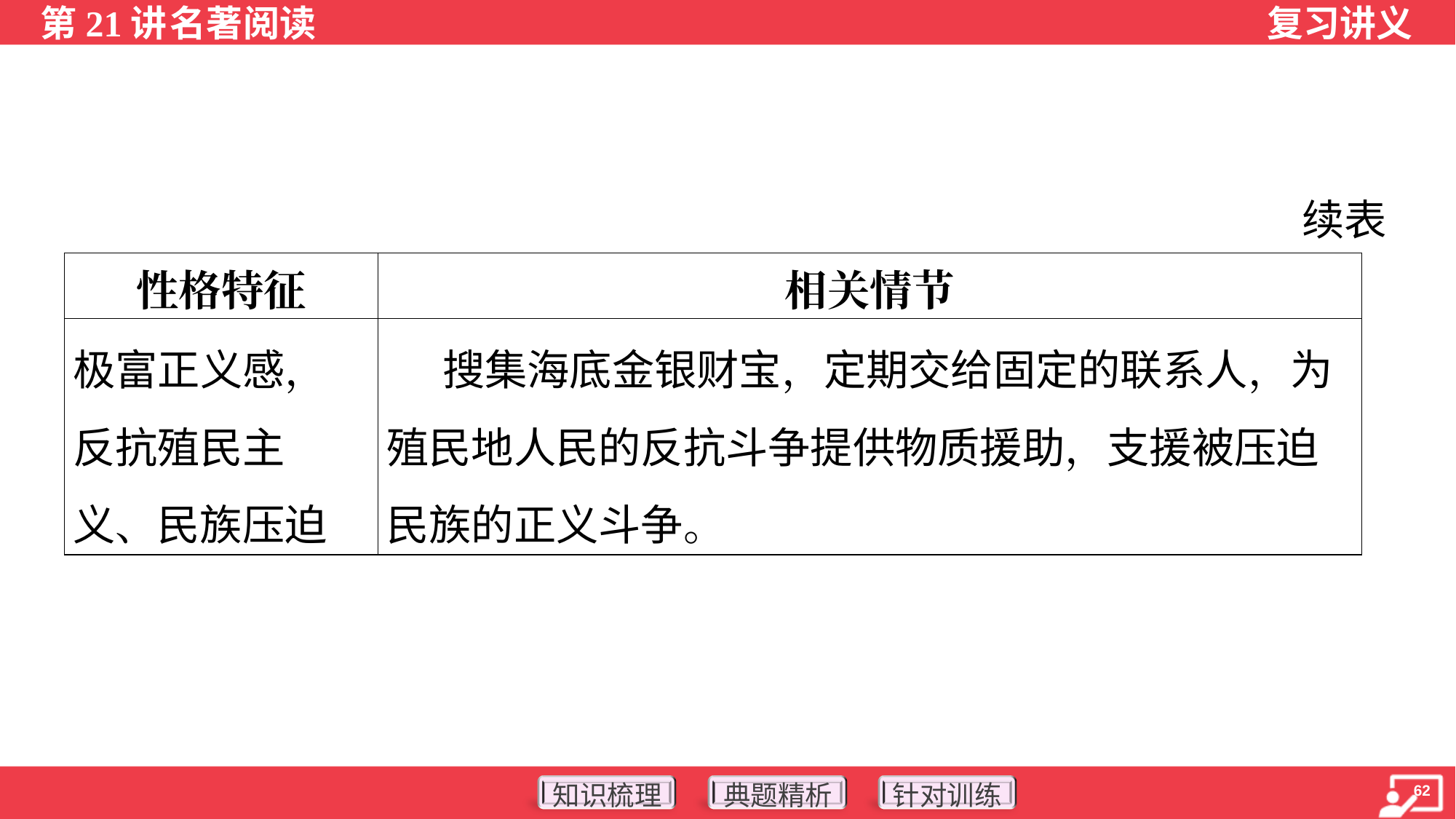

续表
| 性格特征 | 相关情节 |
| --- | --- |
| 极富正义感，反抗殖民主义、民族压迫 | 搜集海底金银财宝，定期交给固定的联系人，为殖民地人民的反抗斗争提供物质援助，支援被压迫民族的正义斗争。 |